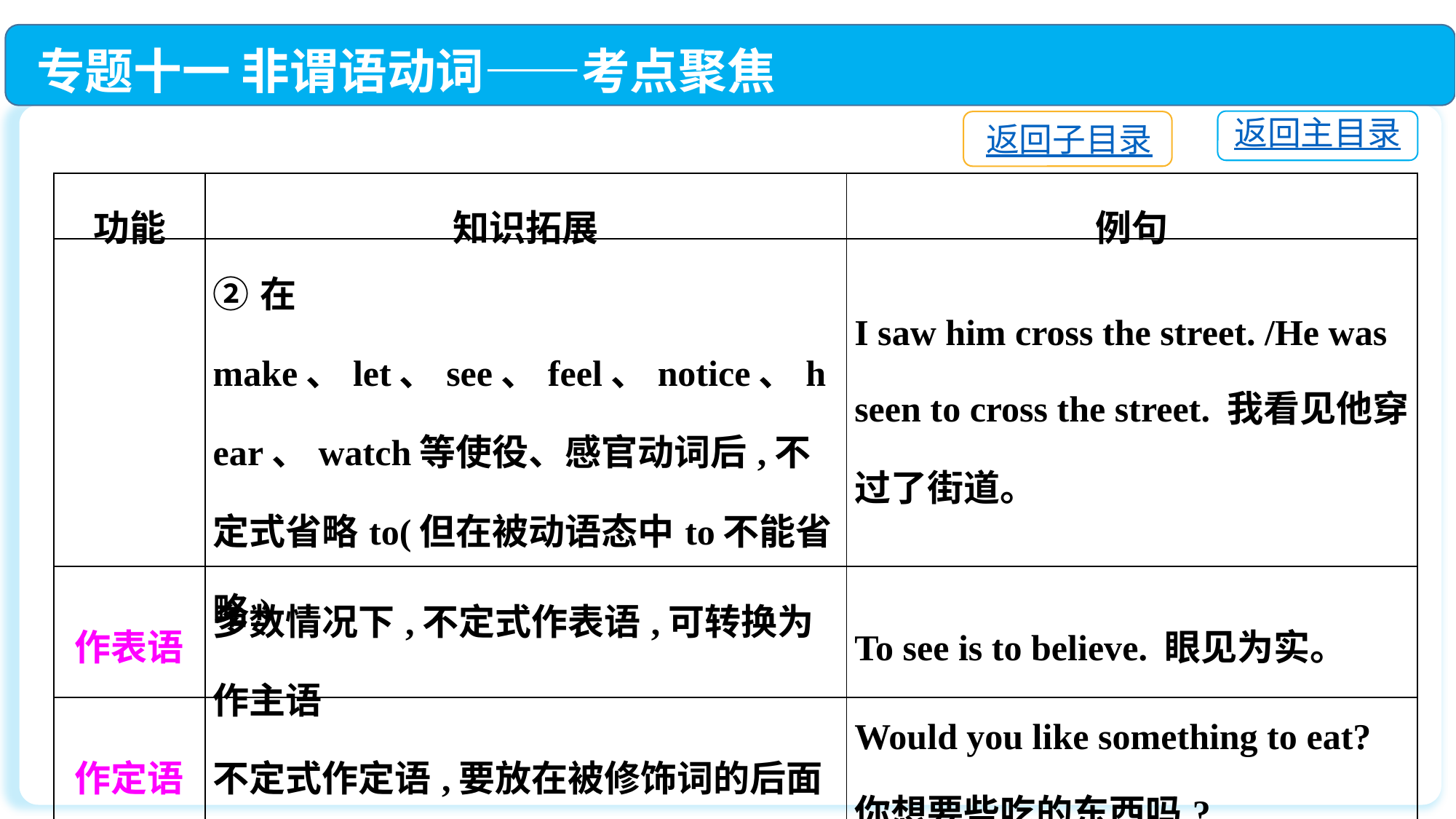

专题十一 非谓语动词——考点聚焦

返回主目录

返回子目录
| 功能 | 知识拓展 | 例句 |
| --- | --- | --- |
|  | ②在make、let、see、feel、notice、hear、watch等使役、感官动词后,不定式省略to(但在被动语态中to不能省略) | I saw him cross the street. /He was seen to cross the street. 我看见他穿过了街道。 |
| 作表语 | 多数情况下,不定式作表语,可转换为作主语 | To see is to believe. 眼见为实。 |
| 作定语 | 不定式作定语,要放在被修饰词的后面 | Would you like something to eat?你想要些吃的东西吗? |